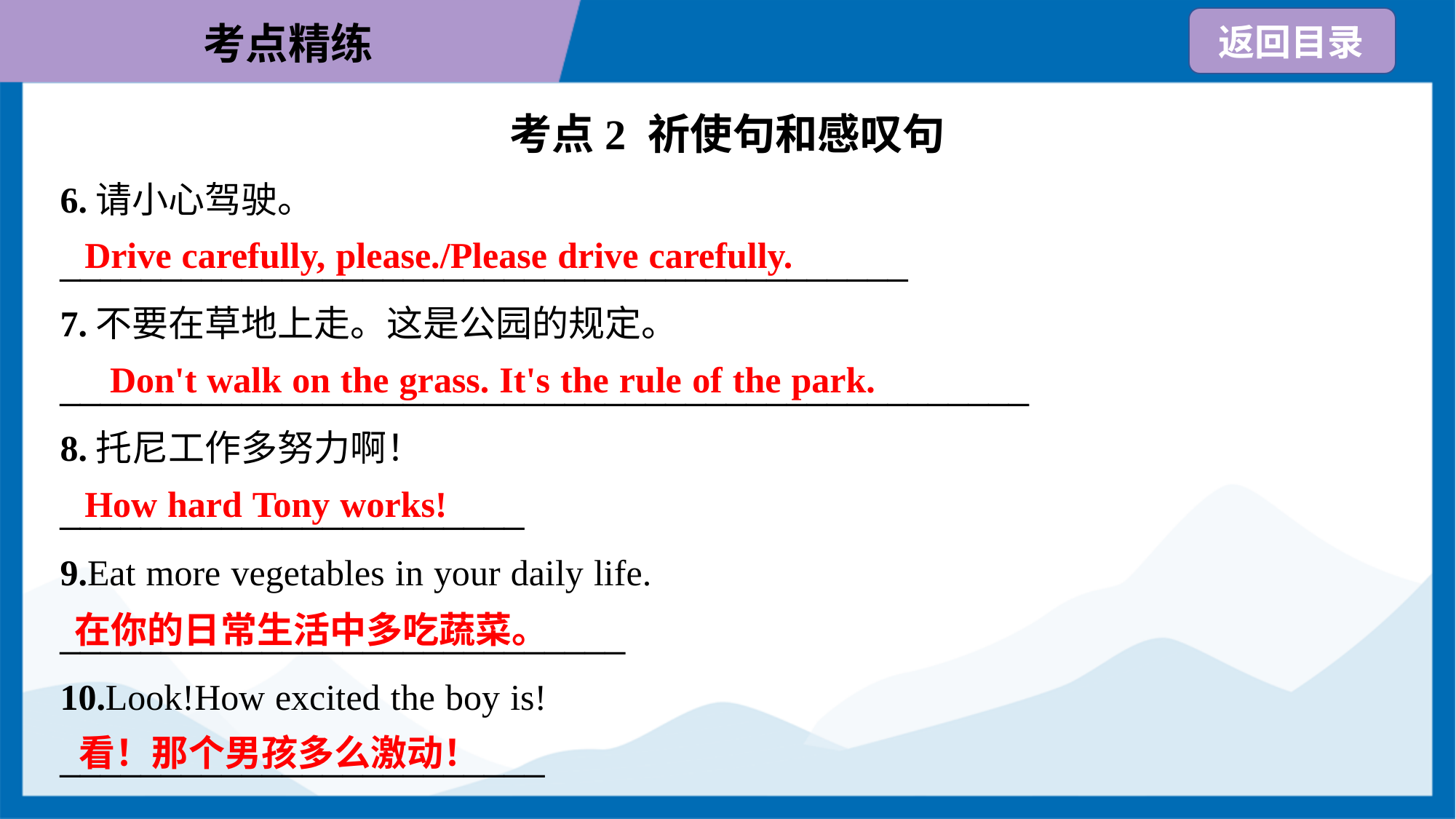

考点2 祈使句和感叹句
6.请小心驾驶。
__________________________________________
7.不要在草地上走。这是公园的规定。
________________________________________________
8.托尼工作多努力啊！
_______________________
9.Eat more vegetables in your daily life.
____________________________
10.Look!How excited the boy is!
________________________
Drive carefully, please./Please drive carefully.
Don't walk on the grass. It's the rule of the park.
How hard Tony works!
在你的日常生活中多吃蔬菜。
看！那个男孩多么激动！